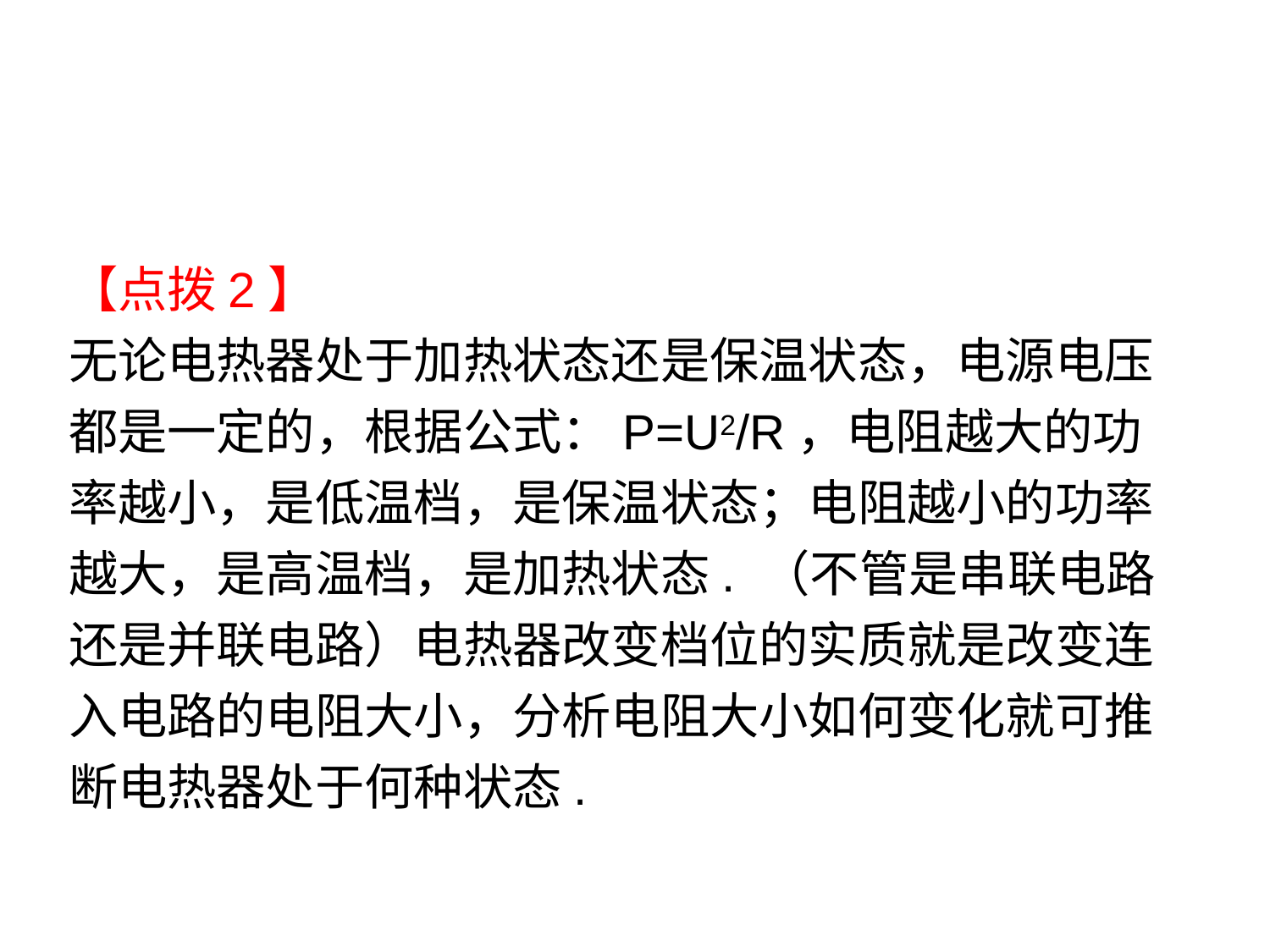

【点拨2】
无论电热器处于加热状态还是保温状态，电源电压都是一定的，根据公式：P=U2/R，电阻越大的功率越小，是低温档，是保温状态；电阻越小的功率越大，是高温档，是加热状态. （不管是串联电路还是并联电路）电热器改变档位的实质就是改变连入电路的电阻大小，分析电阻大小如何变化就可推断电热器处于何种状态.